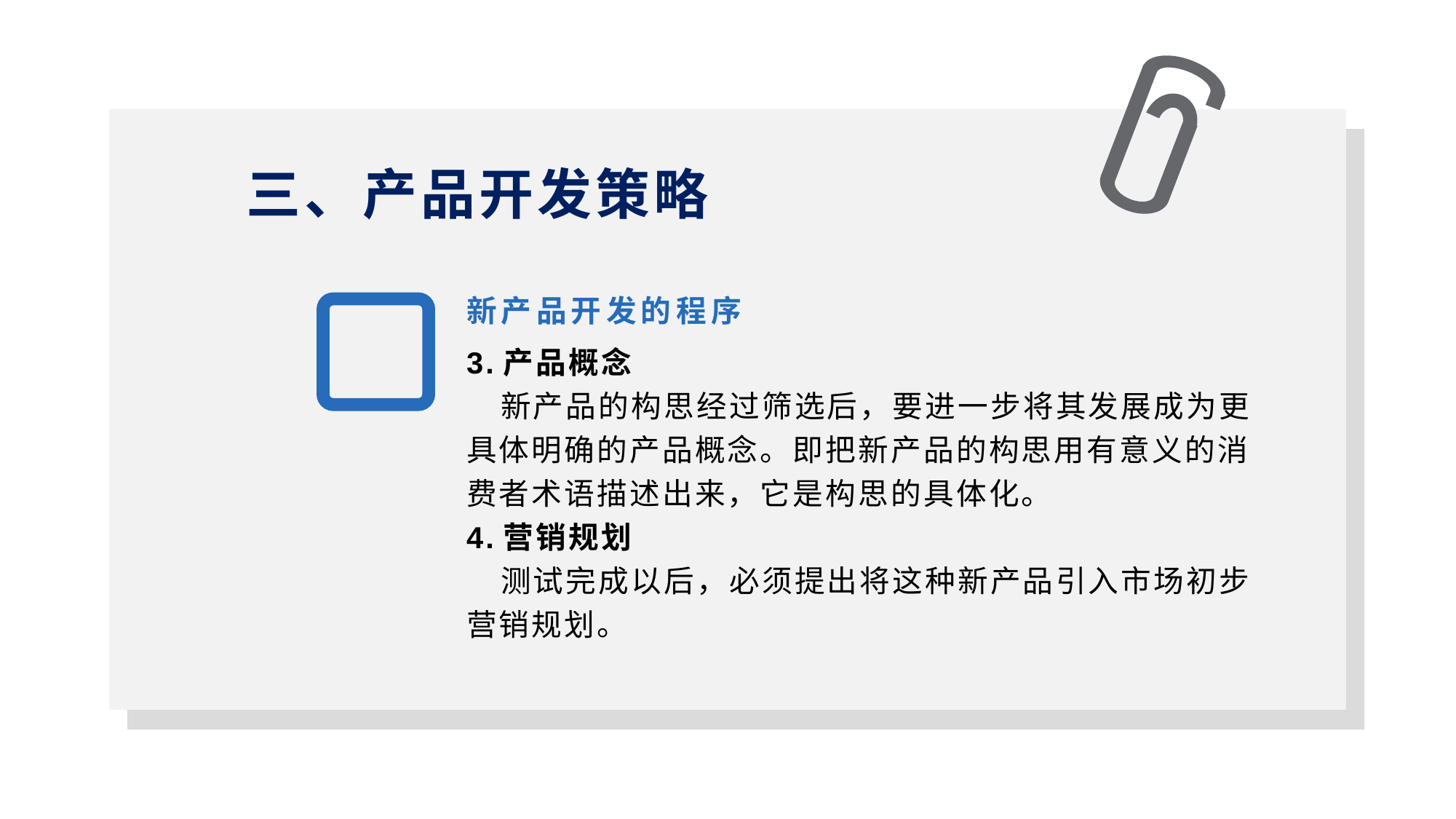

三、产品开发策略

1
新产品开发的程序

3.产品概念
   新产品的构思经过筛选后，要进一步将其发展成为更具体明确的产品概念。即把新产品的构思用有意义的消费者术语描述出来，它是构思的具体化。
4.营销规划
   测试完成以后，必须提出将这种新产品引入市场初步营销规划。